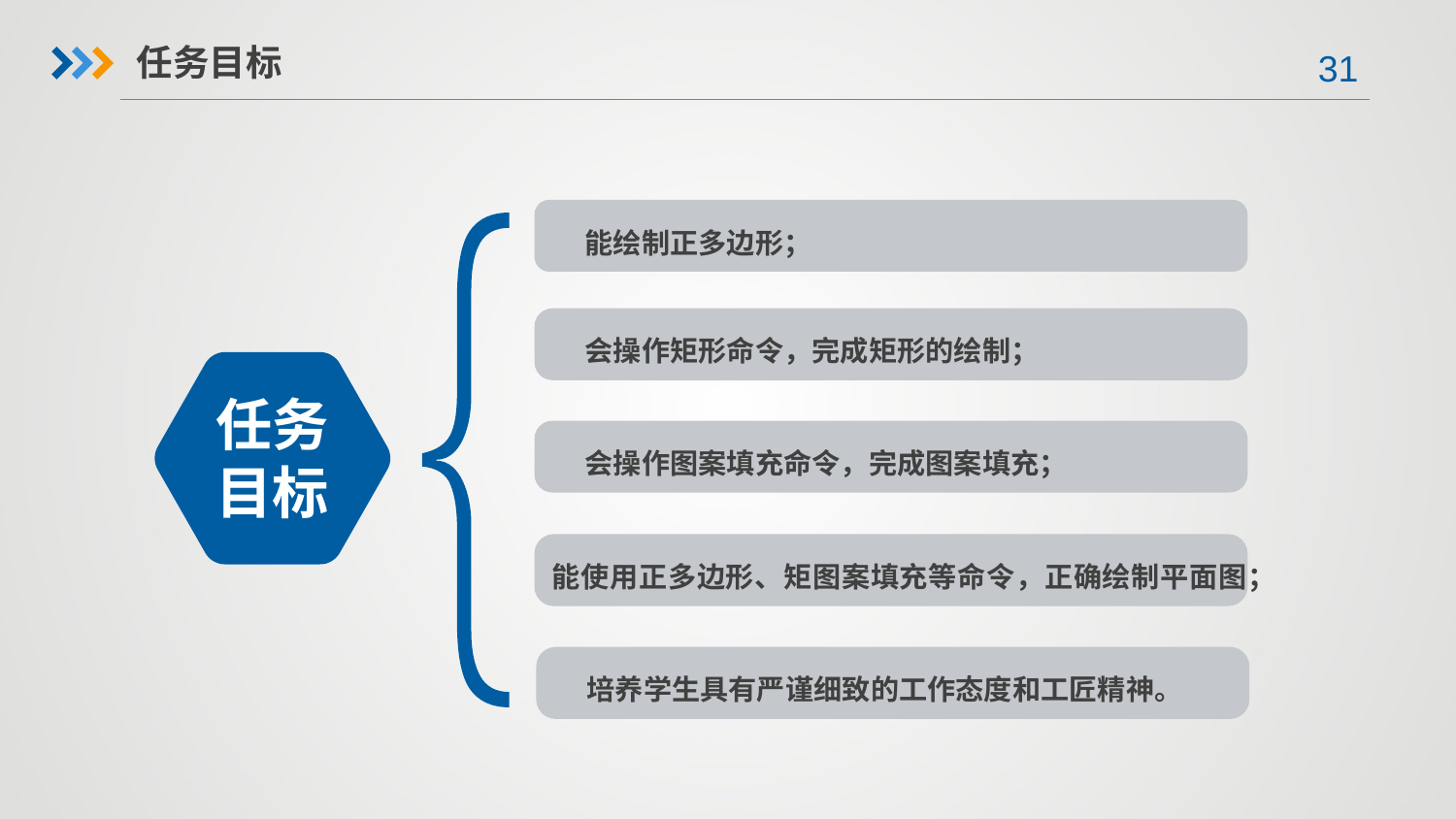

任务目标

能绘制正多边形；

会操作矩形命令，完成矩形的绘制；

任务目标

会操作图案填充命令，完成图案填充；

能使用正多边形、矩图案填充等命令，正确绘制平面图；

培养学生具有严谨细致的工作态度和工匠精神。